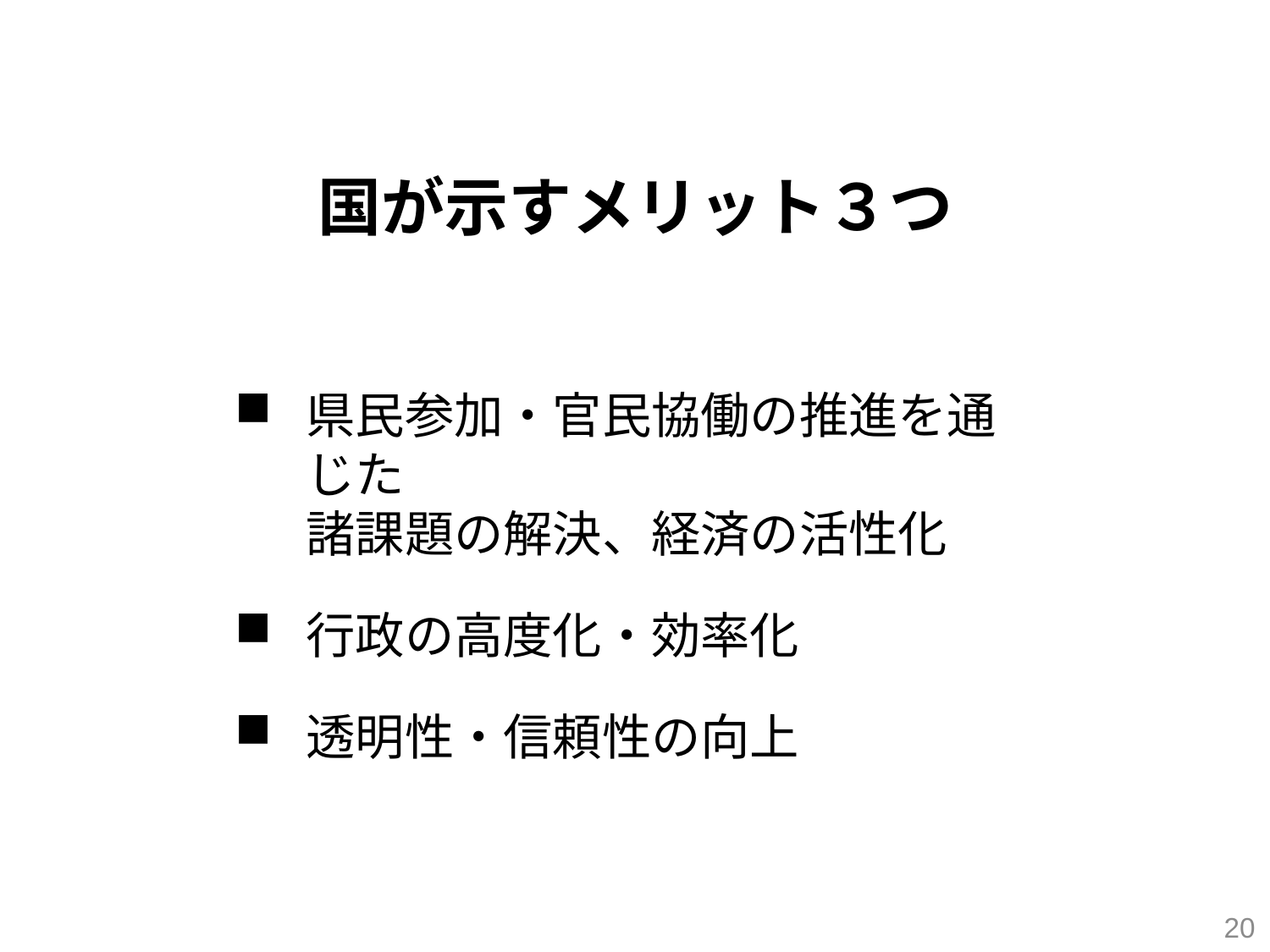

国が示すメリット３つ
県民参加・官民協働の推進を通じた
諸課題の解決、経済の活性化
行政の高度化・効率化
透明性・信頼性の向上
20